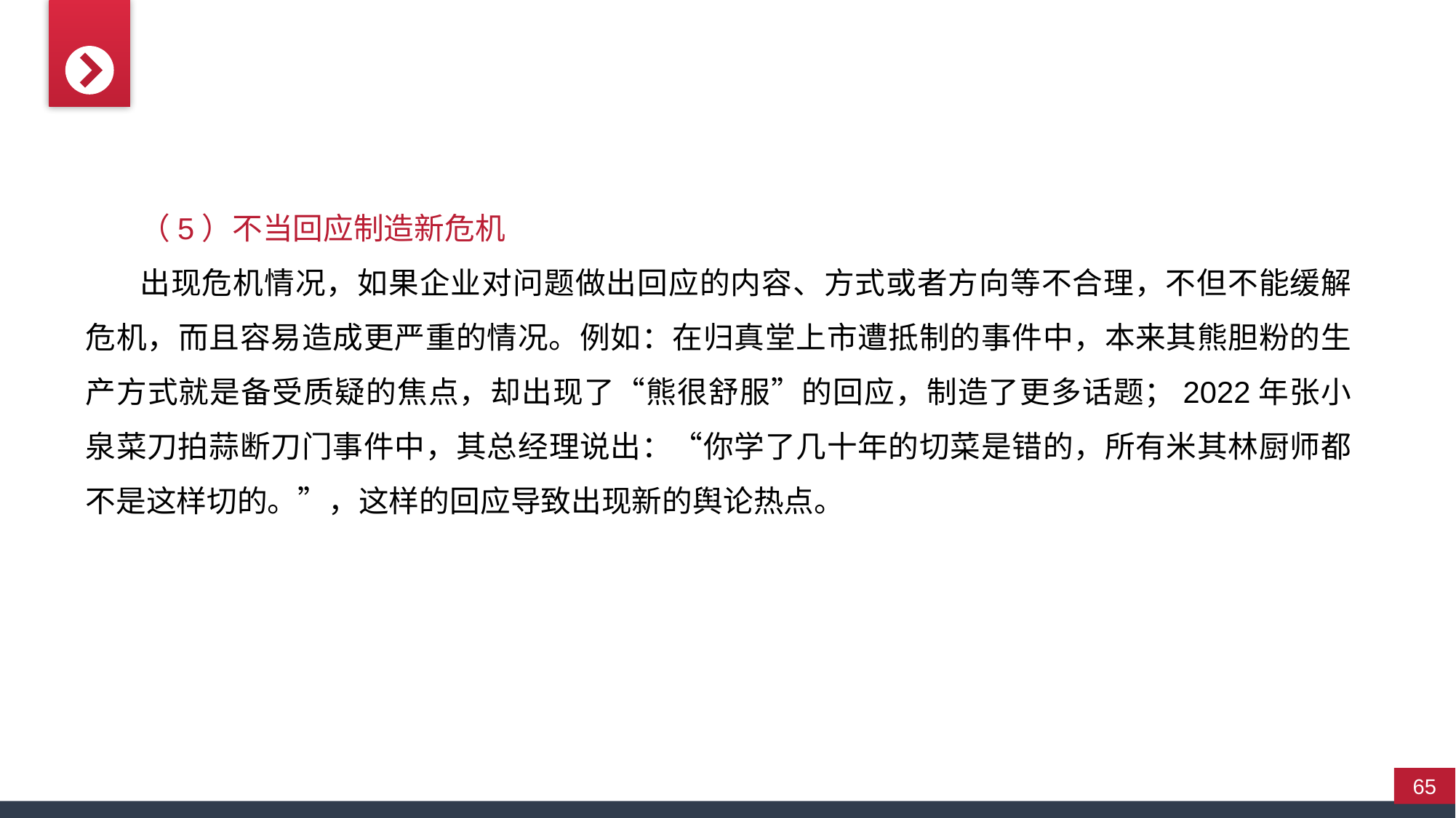

（5）不当回应制造新危机
出现危机情况，如果企业对问题做出回应的内容、方式或者方向等不合理，不但不能缓解危机，而且容易造成更严重的情况。例如：在归真堂上市遭抵制的事件中，本来其熊胆粉的生产方式就是备受质疑的焦点，却出现了“熊很舒服”的回应，制造了更多话题；2022年张小泉菜刀拍蒜断刀门事件中，其总经理说出：“你学了几十年的切菜是错的，所有米其林厨师都不是这样切的。”，这样的回应导致出现新的舆论热点。